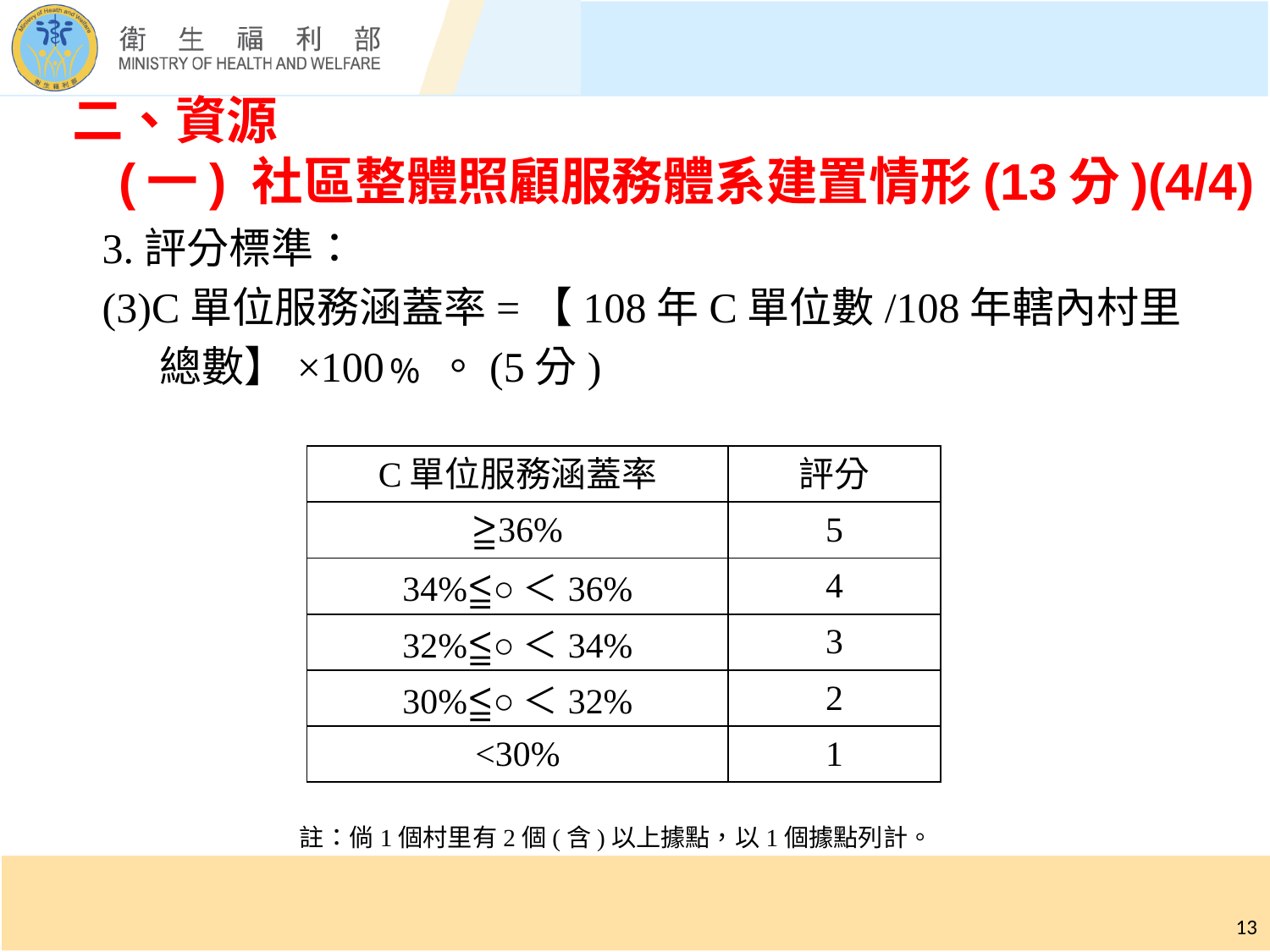

# 二、資源 (一) 社區整體照顧服務體系建置情形(13分)(4/4)
3.評分標準：
(3)C單位服務涵蓋率=【108年C單位數/108年轄內村里
     總數】×100﹪。(5分)

| C單位服務涵蓋率 | 評分 |
| --- | --- |
| ≧36% | 5 |
| 34%≦○＜36% | 4 |
| 32%≦○＜34% | 3 |
| 30%≦○＜32% | 2 |
| <30% | 1 |
註：倘1個村里有2個(含)以上據點，以1個據點列計。
13